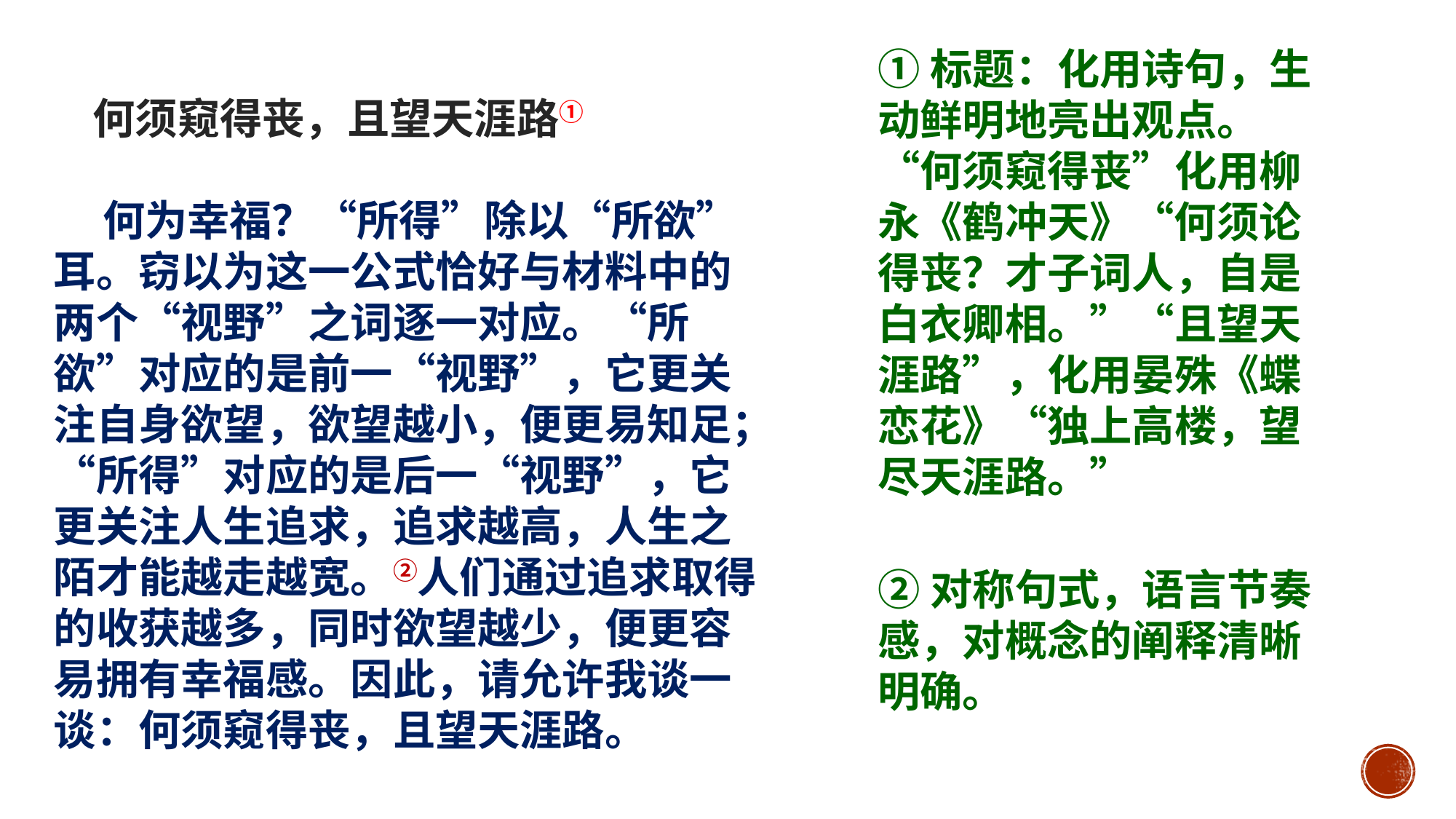

①标题：化用诗句，生动鲜明地亮出观点。“何须窥得丧”化用柳永《鹤冲天》“何须论得丧？才子词人，自是白衣卿相。”“且望天涯路”，化用晏殊《蝶恋花》“独上高楼，望尽天涯路。”
   何须窥得丧，且望天涯路①

    何为幸福？“所得”除以“所欲”耳。窃以为这一公式恰好与材料中的两个“视野”之词逐一对应。“所欲”对应的是前一“视野”，它更关注自身欲望，欲望越小，便更易知足；“所得”对应的是后一“视野”，它更关注人生追求，追求越高，人生之陌才能越走越宽。②人们通过追求取得的收获越多，同时欲望越少，便更容易拥有幸福感。因此，请允许我谈一谈：何须窥得丧，且望天涯路。

②对称句式，语言节奏感，对概念的阐释清晰明确。